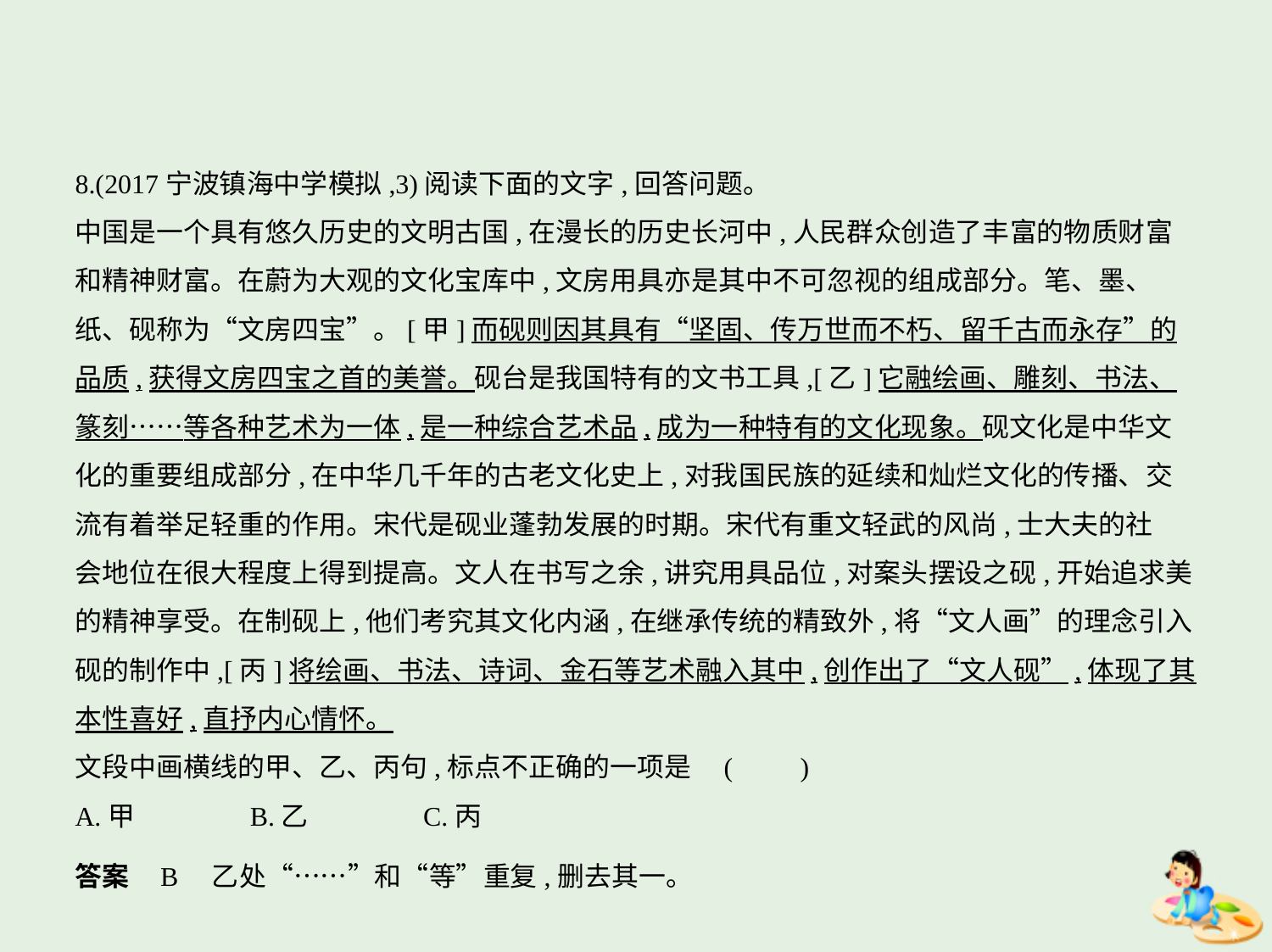

8.(2017宁波镇海中学模拟,3)阅读下面的文字,回答问题。
中国是一个具有悠久历史的文明古国,在漫长的历史长河中,人民群众创造了丰富的物质财富
和精神财富。在蔚为大观的文化宝库中,文房用具亦是其中不可忽视的组成部分。笔、墨、
纸、砚称为“文房四宝”。[甲]而砚则因其具有“坚固、传万世而不朽、留千古而永存”的
品质,获得文房四宝之首的美誉。砚台是我国特有的文书工具,[乙]它融绘画、雕刻、书法、
篆刻……等各种艺术为一体,是一种综合艺术品,成为一种特有的文化现象。砚文化是中华文
化的重要组成部分,在中华几千年的古老文化史上,对我国民族的延续和灿烂文化的传播、交
流有着举足轻重的作用。宋代是砚业蓬勃发展的时期。宋代有重文轻武的风尚,士大夫的社
会地位在很大程度上得到提高。文人在书写之余,讲究用具品位,对案头摆设之砚,开始追求美
的精神享受。在制砚上,他们考究其文化内涵,在继承传统的精致外,将“文人画”的理念引入
砚的制作中,[丙]将绘画、书法、诗词、金石等艺术融入其中,创作出了“文人砚”,体现了其
本性喜好,直抒内心情怀。
文段中画横线的甲、乙、丙句,标点不正确的一项是 (　　)
A.甲　　　　B.乙　　　　C.丙
答案    B　乙处“……”和“等”重复,删去其一。